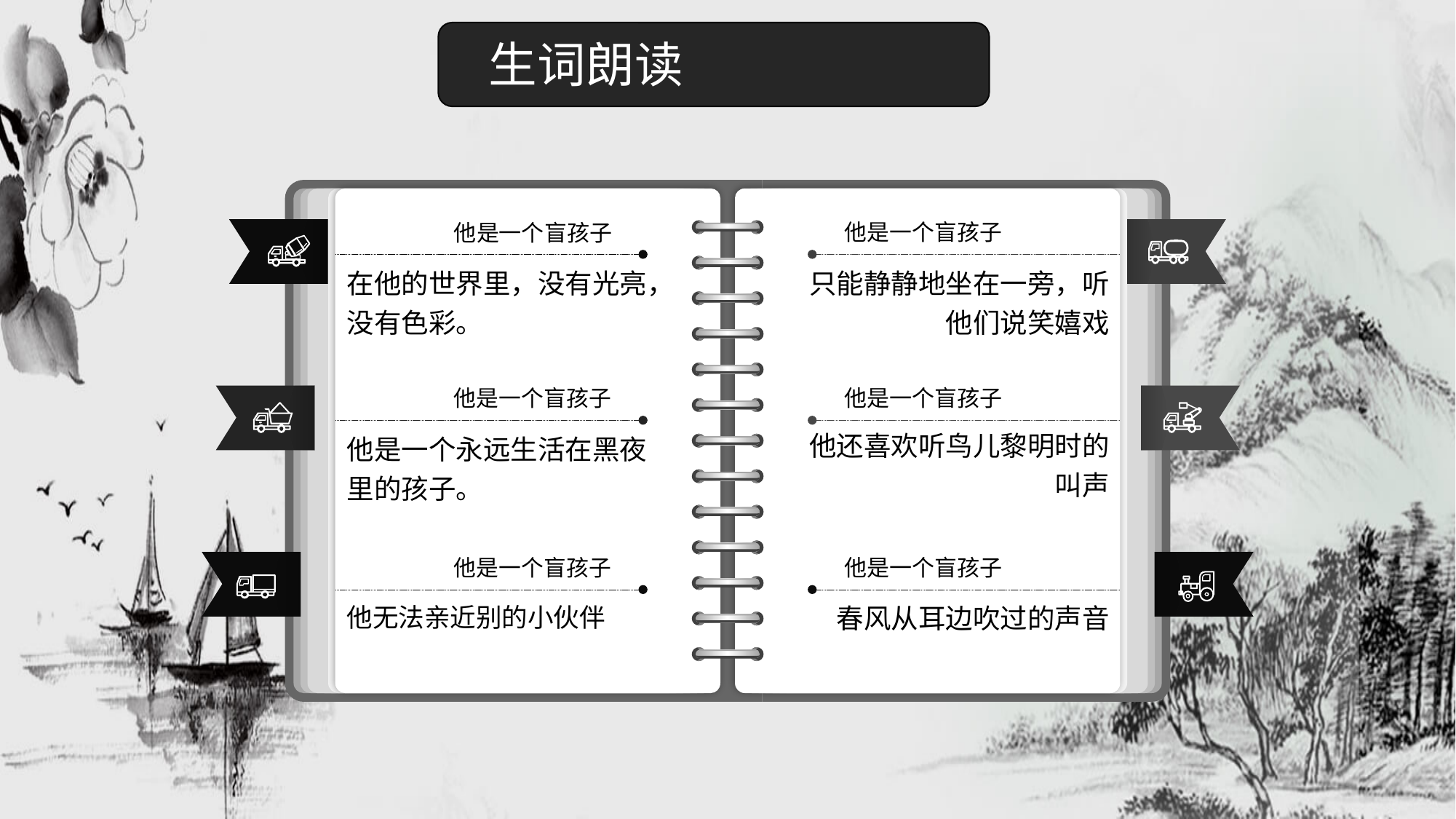

生词朗读

他是一个盲孩子
他是一个盲孩子

在他的世界里，没有光亮，没有色彩。
只能静静地坐在一旁，听他们说笑嬉戏
他是一个盲孩子
他是一个盲孩子

他还喜欢听鸟儿黎明时的叫声
他是一个永远生活在黑夜里的孩子。
他是一个盲孩子
他是一个盲孩子

春风从耳边吹过的声音
他无法亲近别的小伙伴